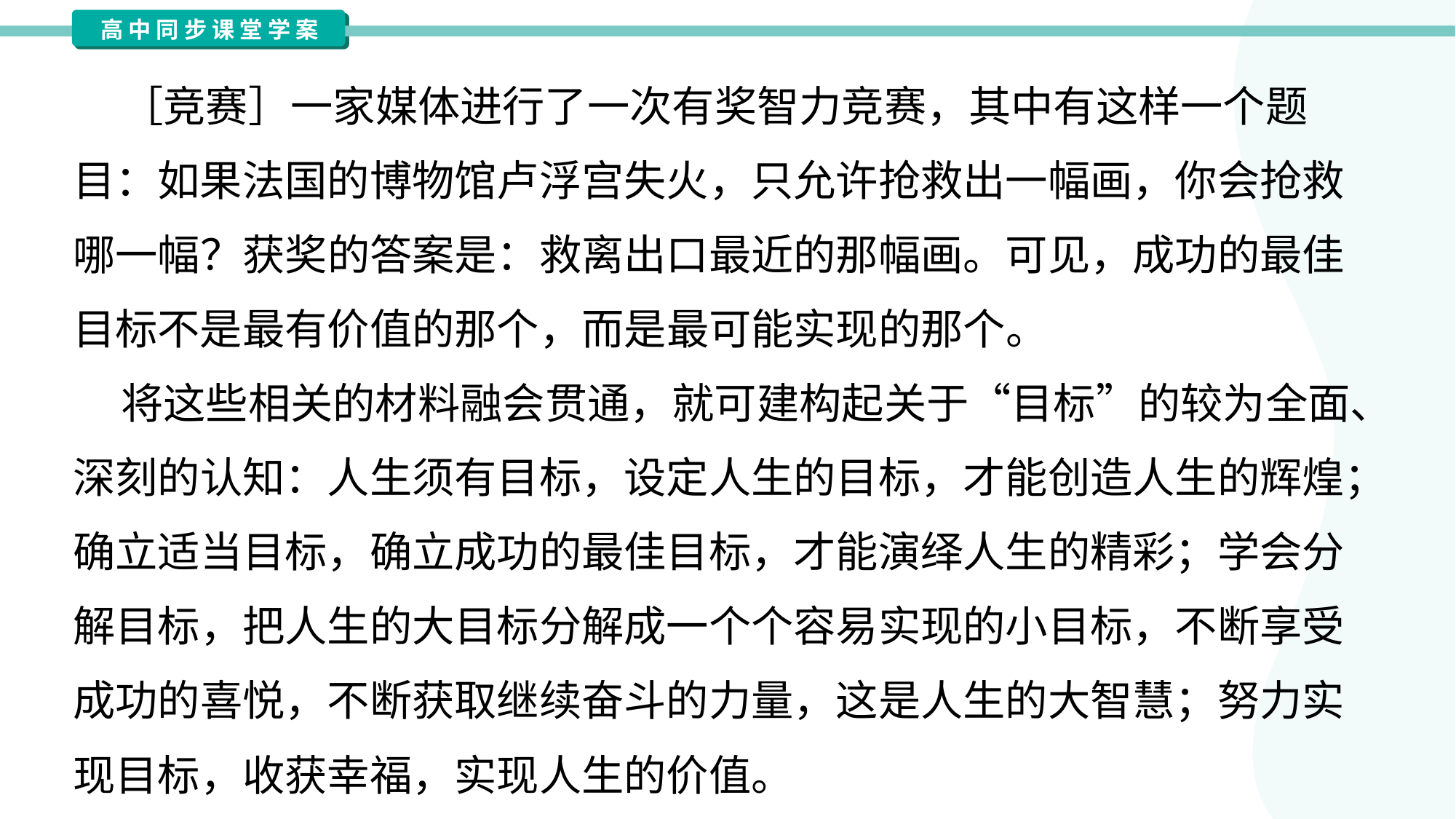

［竞赛］一家媒体进行了一次有奖智力竞赛，其中有这样一个题
目：如果法国的博物馆卢浮宫失火，只允许抢救出一幅画，你会抢救
哪一幅？获奖的答案是：救离出口最近的那幅画。可见，成功的最佳
目标不是最有价值的那个，而是最可能实现的那个。
    将这些相关的材料融会贯通，就可建构起关于“目标”的较为全面、
深刻的认知：人生须有目标，设定人生的目标，才能创造人生的辉煌；
确立适当目标，确立成功的最佳目标，才能演绎人生的精彩；学会分
解目标，把人生的大目标分解成一个个容易实现的小目标，不断享受
成功的喜悦，不断获取继续奋斗的力量，这是人生的大智慧；努力实
现目标，收获幸福，实现人生的价值。